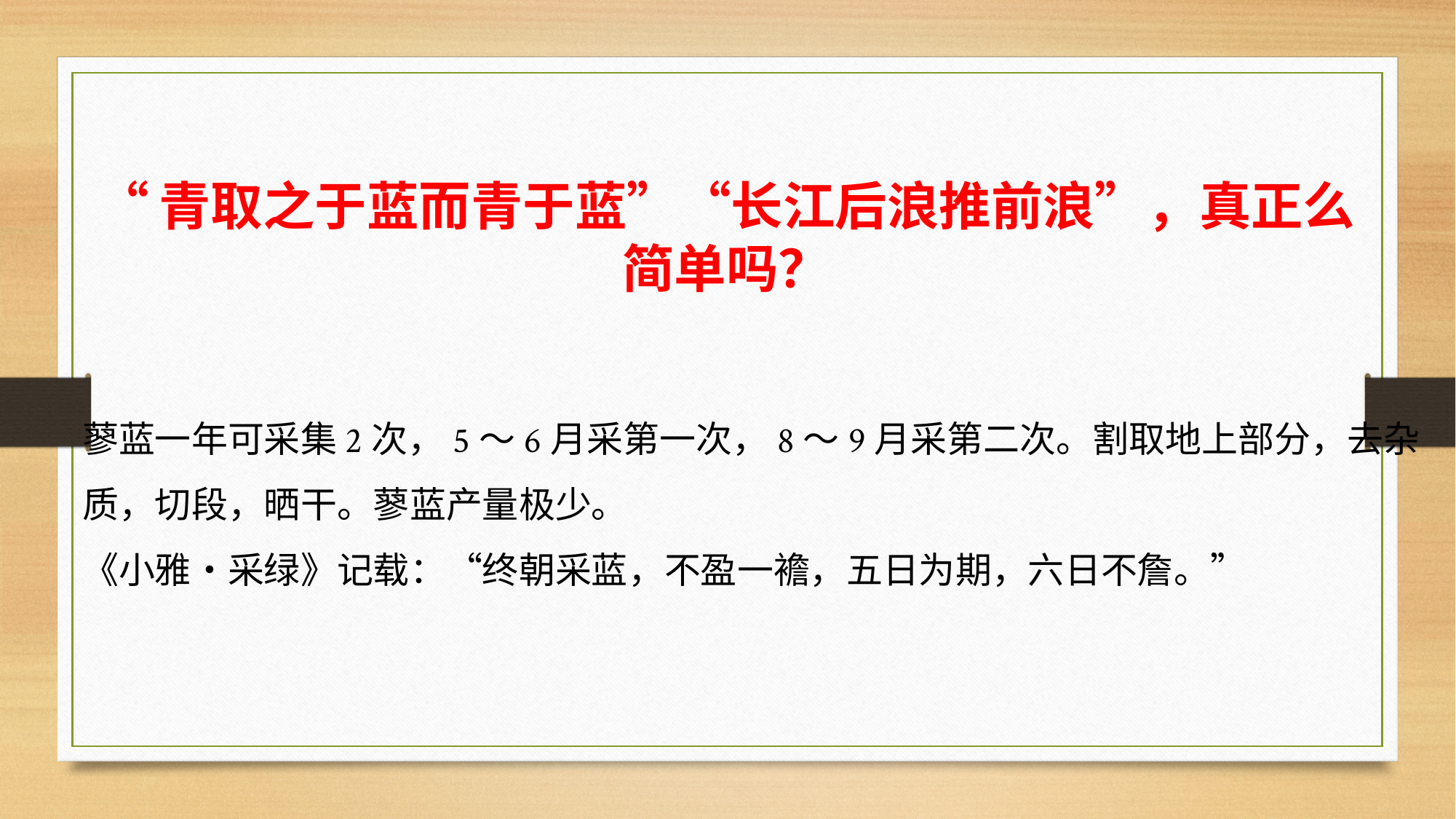

“青取之于蓝而青于蓝”“长江后浪推前浪”，真正么简单吗？
蓼蓝一年可采集2次，5～6月采第一次，8～9月采第二次。割取地上部分，去杂质，切段，晒干。蓼蓝产量极少。
《小雅•采绿》记载：“终朝采蓝，不盈一襜，五日为期，六日不詹。”